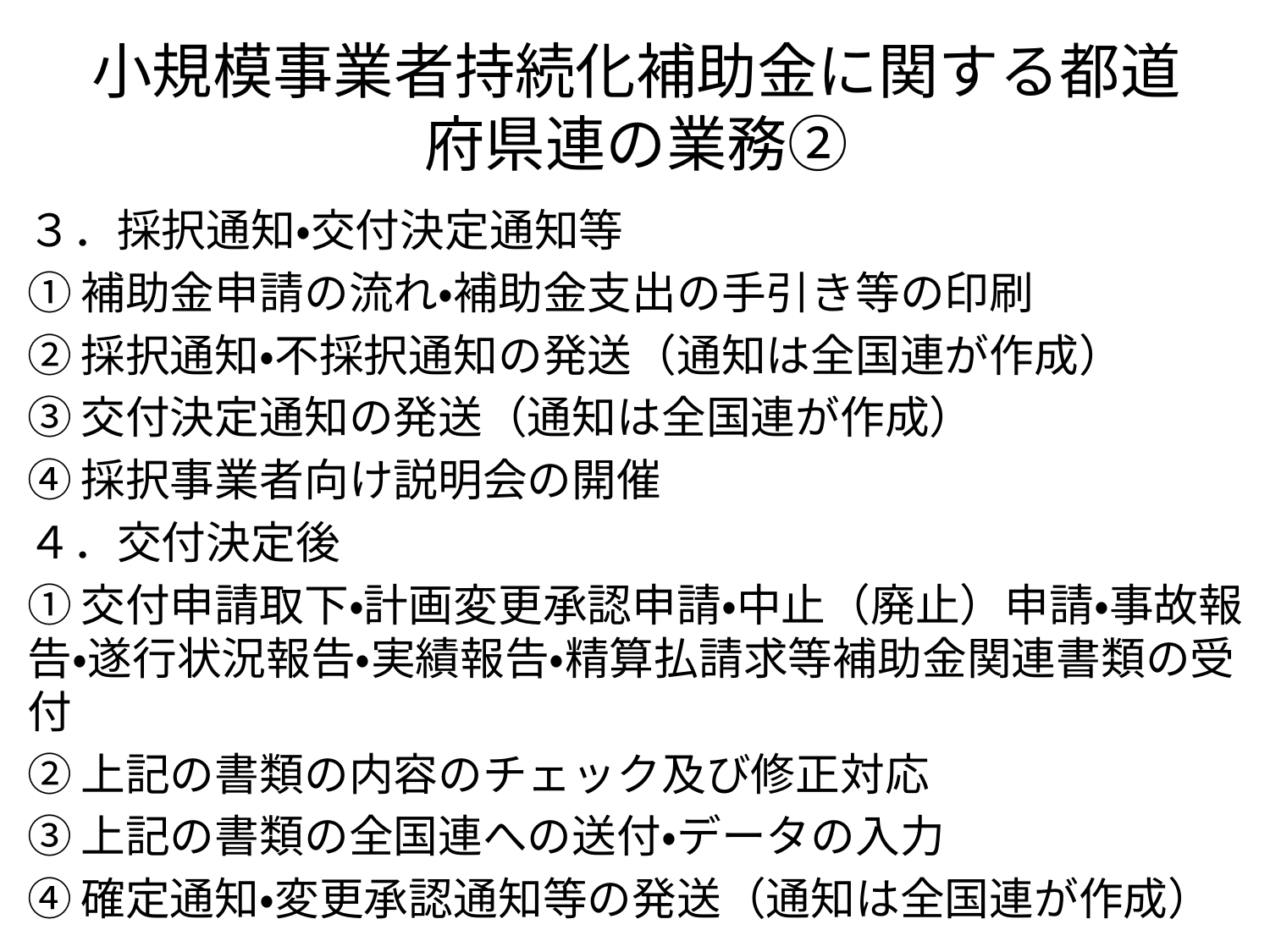

# 小規模事業者持続化補助金に関する都道府県連の業務②
３．採択通知・交付決定通知等
①補助金申請の流れ・補助金支出の手引き等の印刷
②採択通知・不採択通知の発送（通知は全国連が作成）
③交付決定通知の発送（通知は全国連が作成）
④採択事業者向け説明会の開催
４．交付決定後
①交付申請取下・計画変更承認申請・中止（廃止）申請・事故報告・遂行状況報告・実績報告・精算払請求等補助金関連書類の受付
②上記の書類の内容のチェック及び修正対応
③上記の書類の全国連への送付・データの入力
④確定通知・変更承認通知等の発送（通知は全国連が作成）